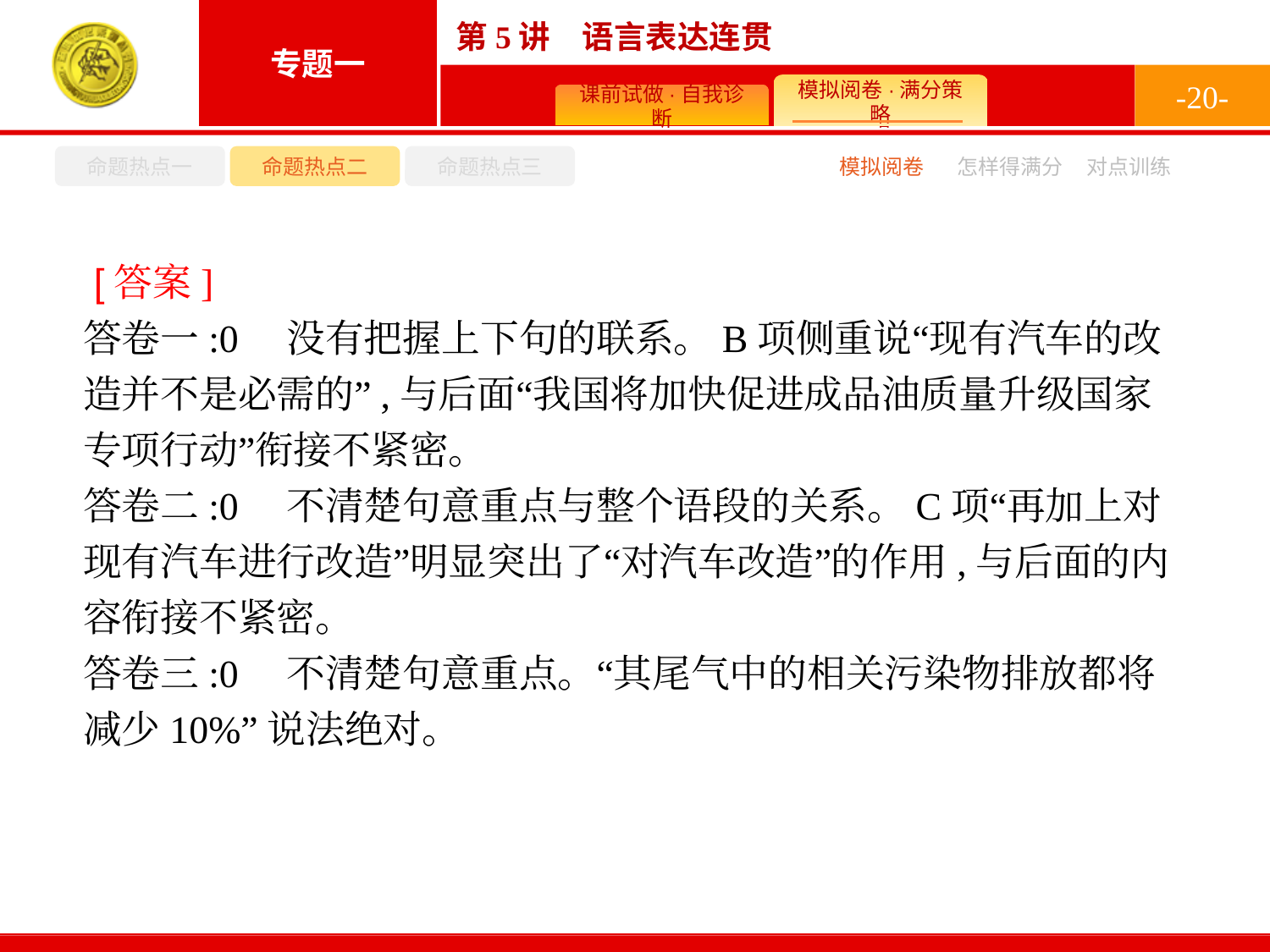

-20-
命题热点一
命题热点二
命题热点三
怎样得满分
模拟阅卷
对点训练
 [答案]
答卷一:0　没有把握上下句的联系。B项侧重说“现有汽车的改造并不是必需的”,与后面“我国将加快促进成品油质量升级国家专项行动”衔接不紧密。
答卷二:0　不清楚句意重点与整个语段的关系。C项“再加上对现有汽车进行改造”明显突出了“对汽车改造”的作用,与后面的内容衔接不紧密。
答卷三:0　不清楚句意重点。“其尾气中的相关污染物排放都将减少10%”说法绝对。